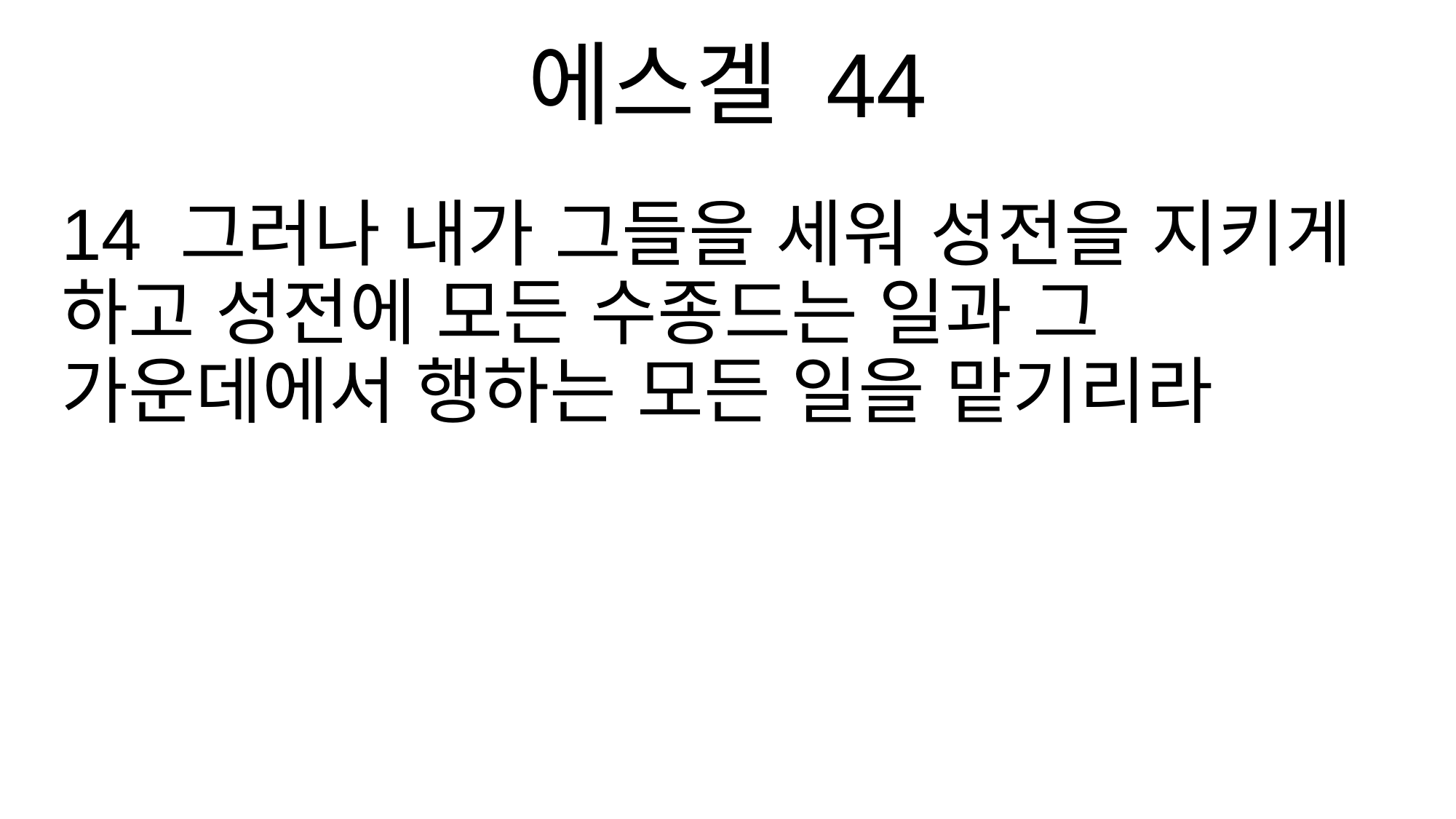

에스겔 44
14 그러나 내가 그들을 세워 성전을 지키게 하고 성전에 모든 수종드는 일과 그 가운데에서 행하는 모든 일을 맡기리라